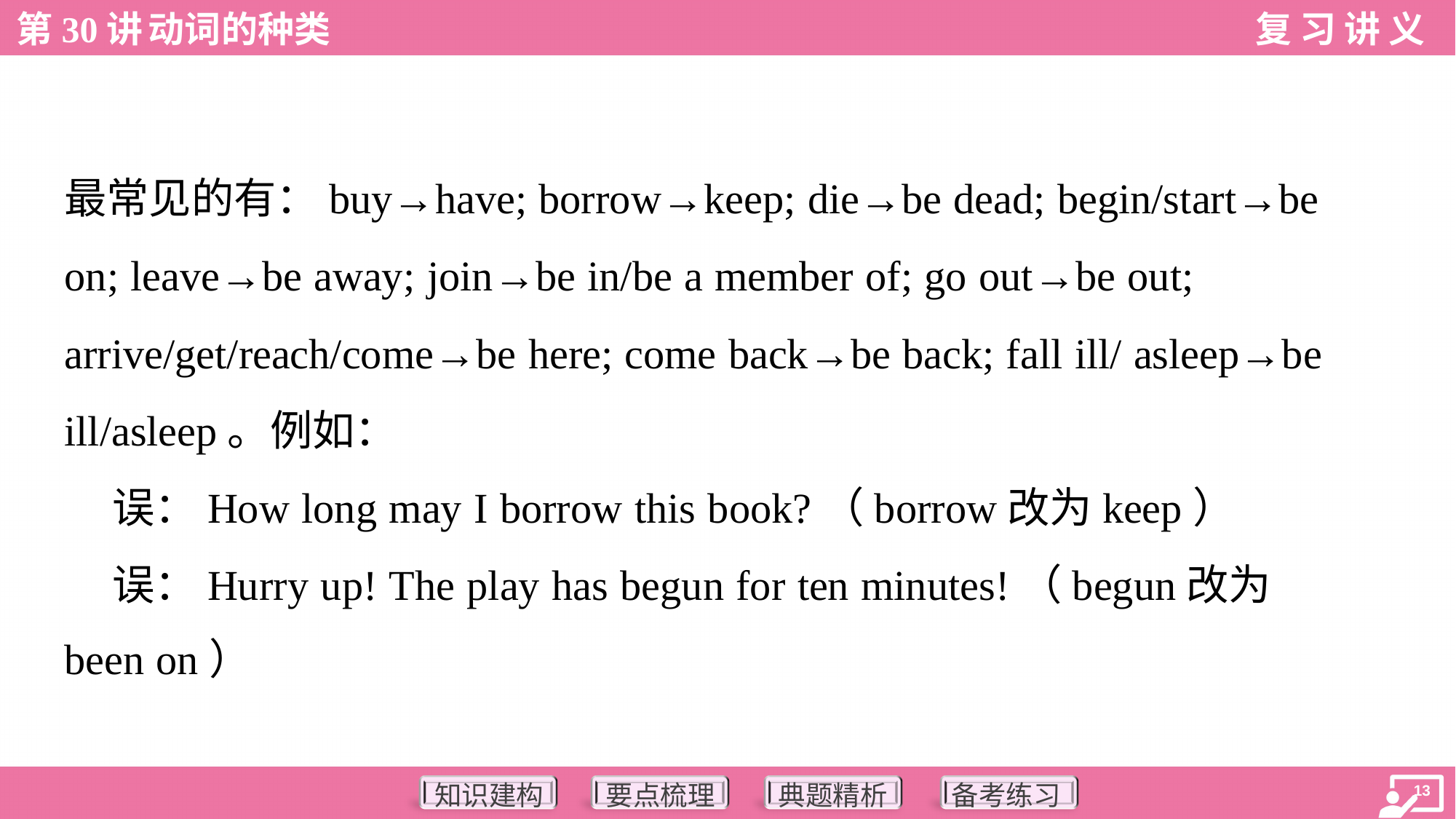

最常见的有：buy→have; borrow→keep; die→be dead; begin/start→be
on; leave→be away; join→be in/be a member of; go out→be out;
arrive/get/reach/come→be here; come back→be back; fall ill/ asleep→be
ill/asleep。例如：
    误：How long may I borrow this book?（borrow改为keep）
    误：Hurry up! The play has begun for ten minutes!（begun改为
been on）